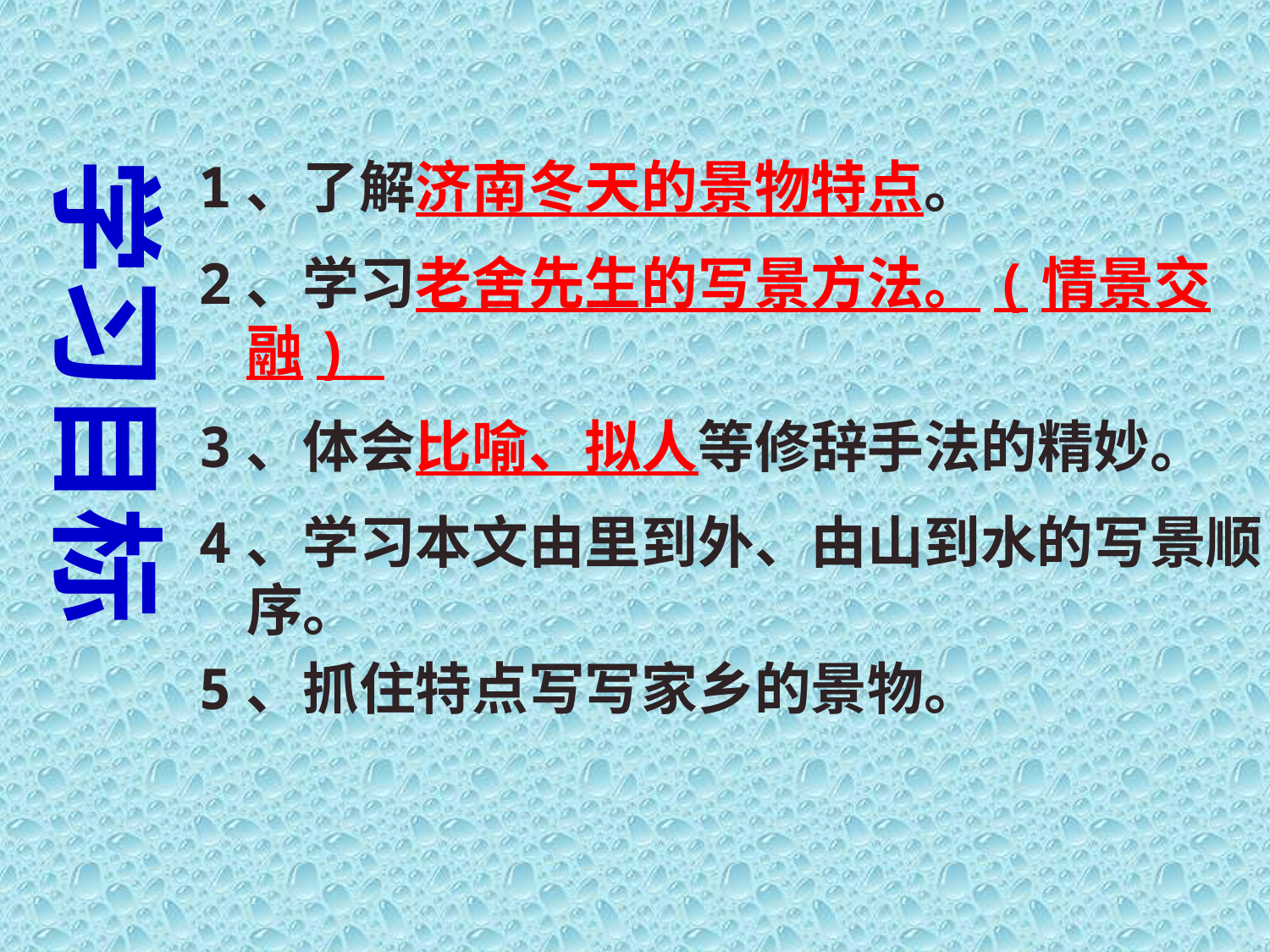

1、了解济南冬天的景物特点。
2、学习老舍先生的写景方法。(情景交融)
3、体会比喻、拟人等修辞手法的精妙。
4、学习本文由里到外、由山到水的写景顺序。
5、抓住特点写写家乡的景物。
学习目标